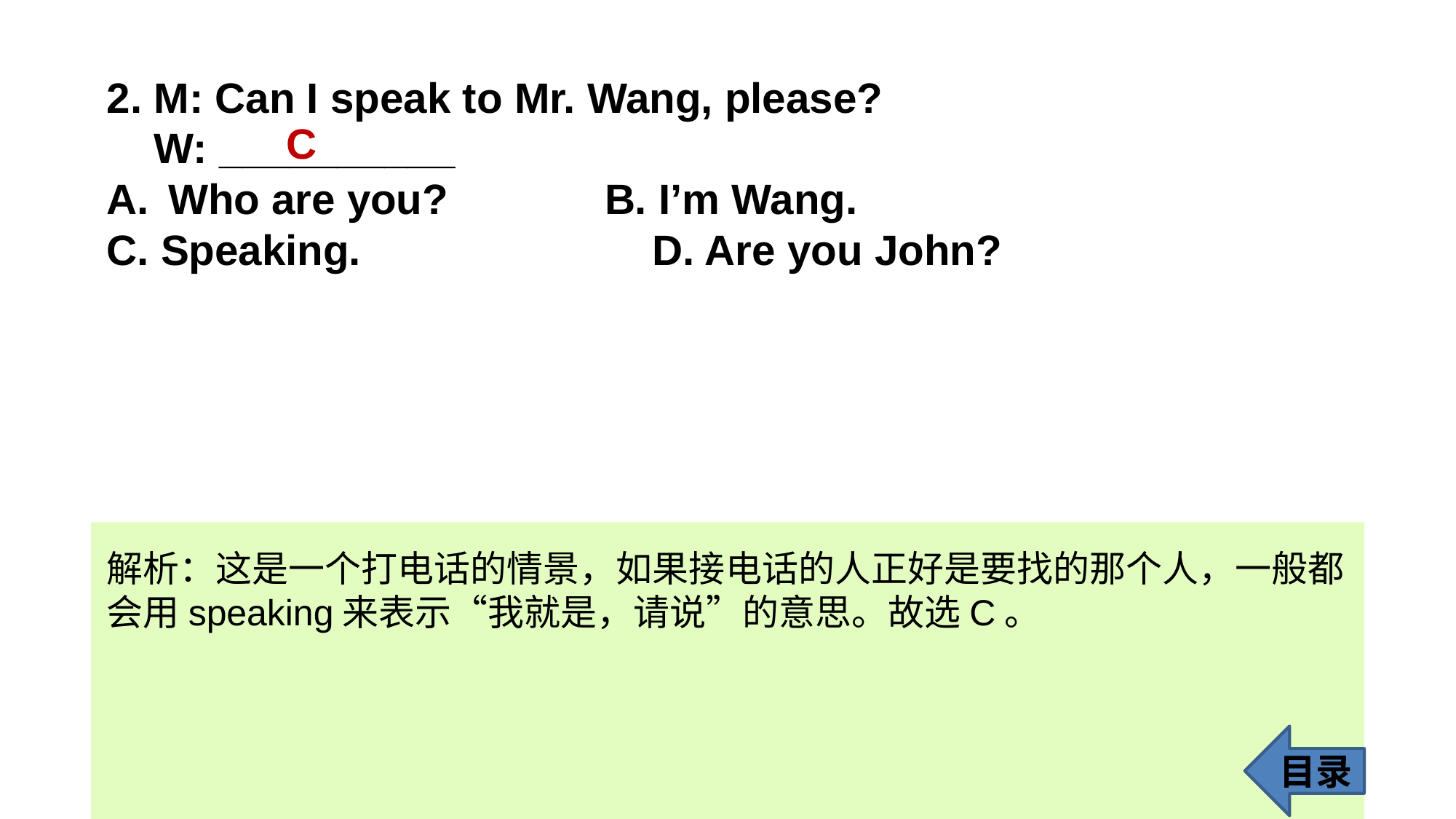

2. M: Can I speak to Mr. Wang, please?
    W: __________
Who are you? 		B. I’m Wang.
C. Speaking. 			D. Are you John?
C

解析：这是一个打电话的情景，如果接电话的人正好是要找的那个人，一般都
会用speaking来表示“我就是，请说”的意思。故选C。
目录
6